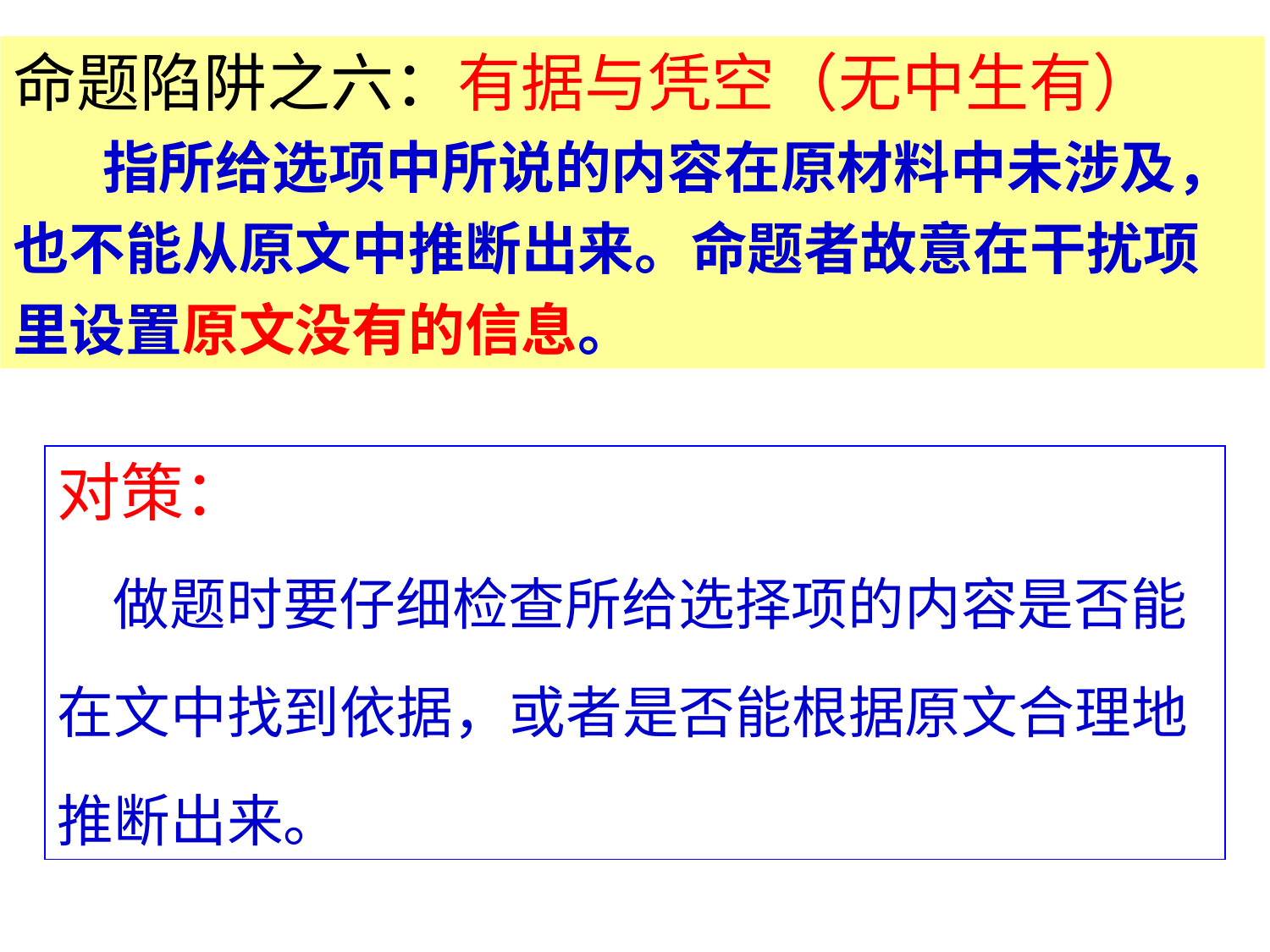

命题陷阱之六：有据与凭空（无中生有）
      指所给选项中所说的内容在原材料中未涉及，也不能从原文中推断出来。命题者故意在干扰项里设置原文没有的信息。
对策：
    做题时要仔细检查所给选择项的内容是否能在文中找到依据，或者是否能根据原文合理地推断出来。